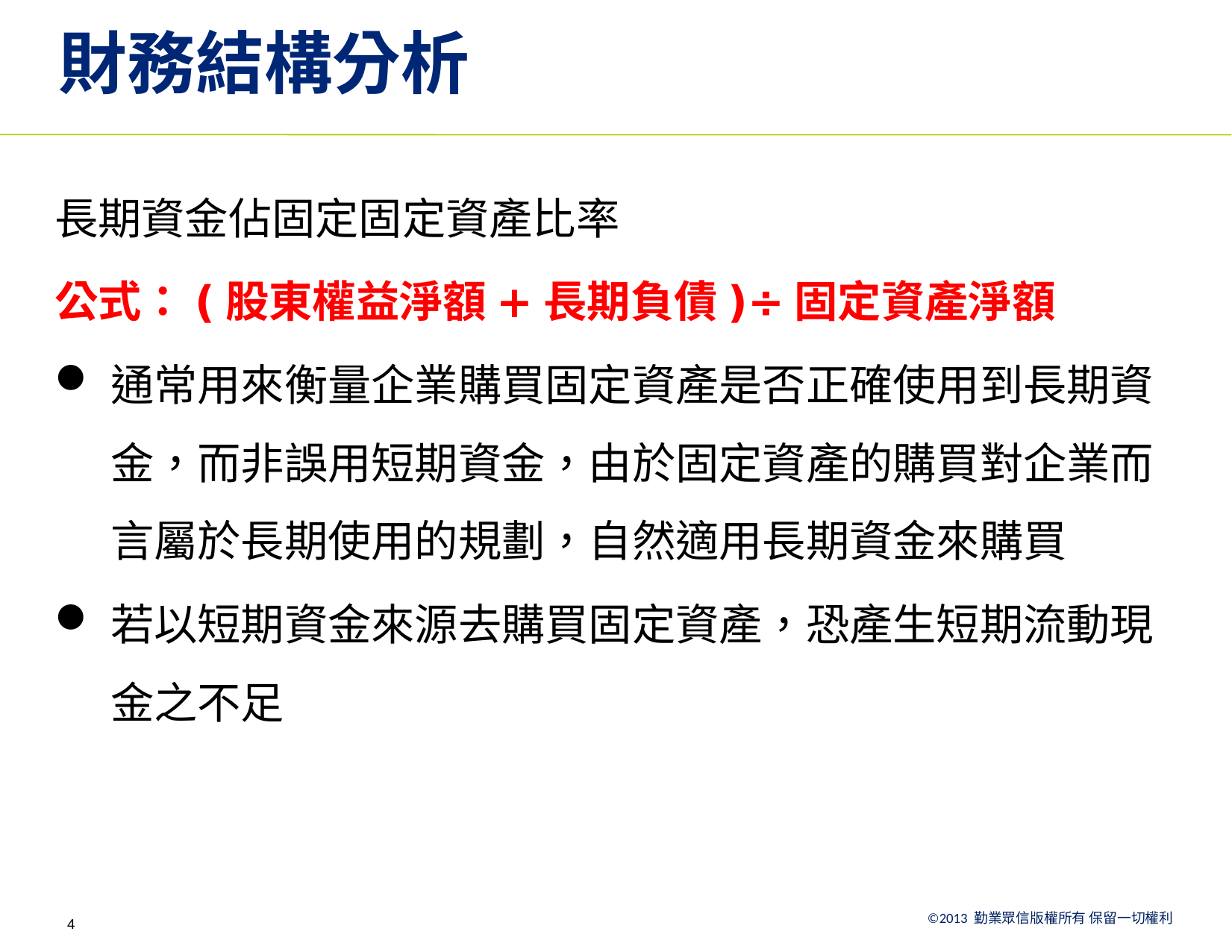

# 財務結構分析
長期資金佔固定固定資產比率
公式：(股東權益淨額+長期負債)÷固定資產淨額
通常用來衡量企業購買固定資產是否正確使用到長期資金，而非誤用短期資金，由於固定資產的購買對企業而言屬於長期使用的規劃，自然適用長期資金來購買
若以短期資金來源去購買固定資產，恐產生短期流動現金之不足
4